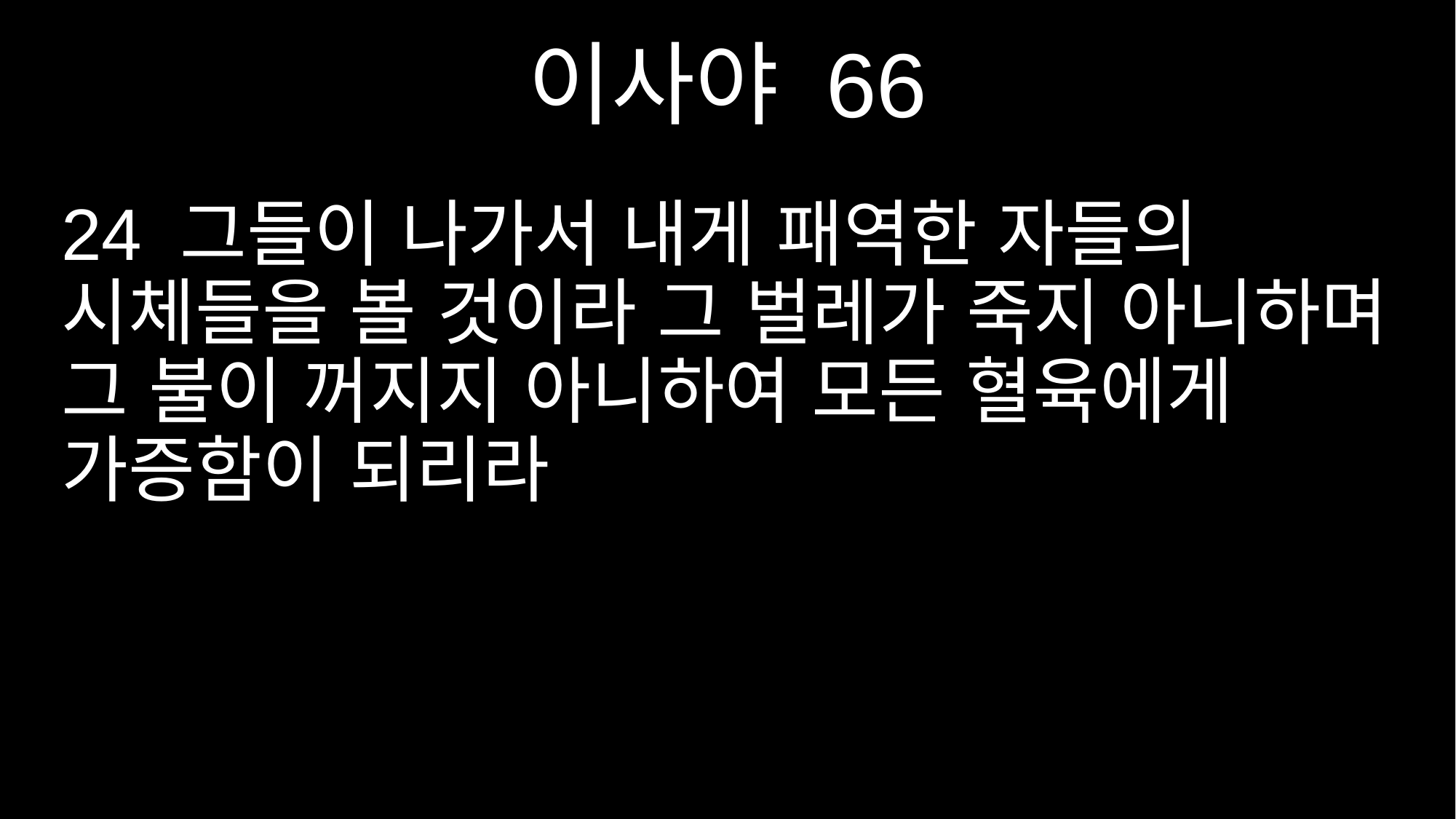

이사야 66
24 그들이 나가서 내게 패역한 자들의 시체들을 볼 것이라 그 벌레가 죽지 아니하며 그 불이 꺼지지 아니하여 모든 혈육에게 가증함이 되리라